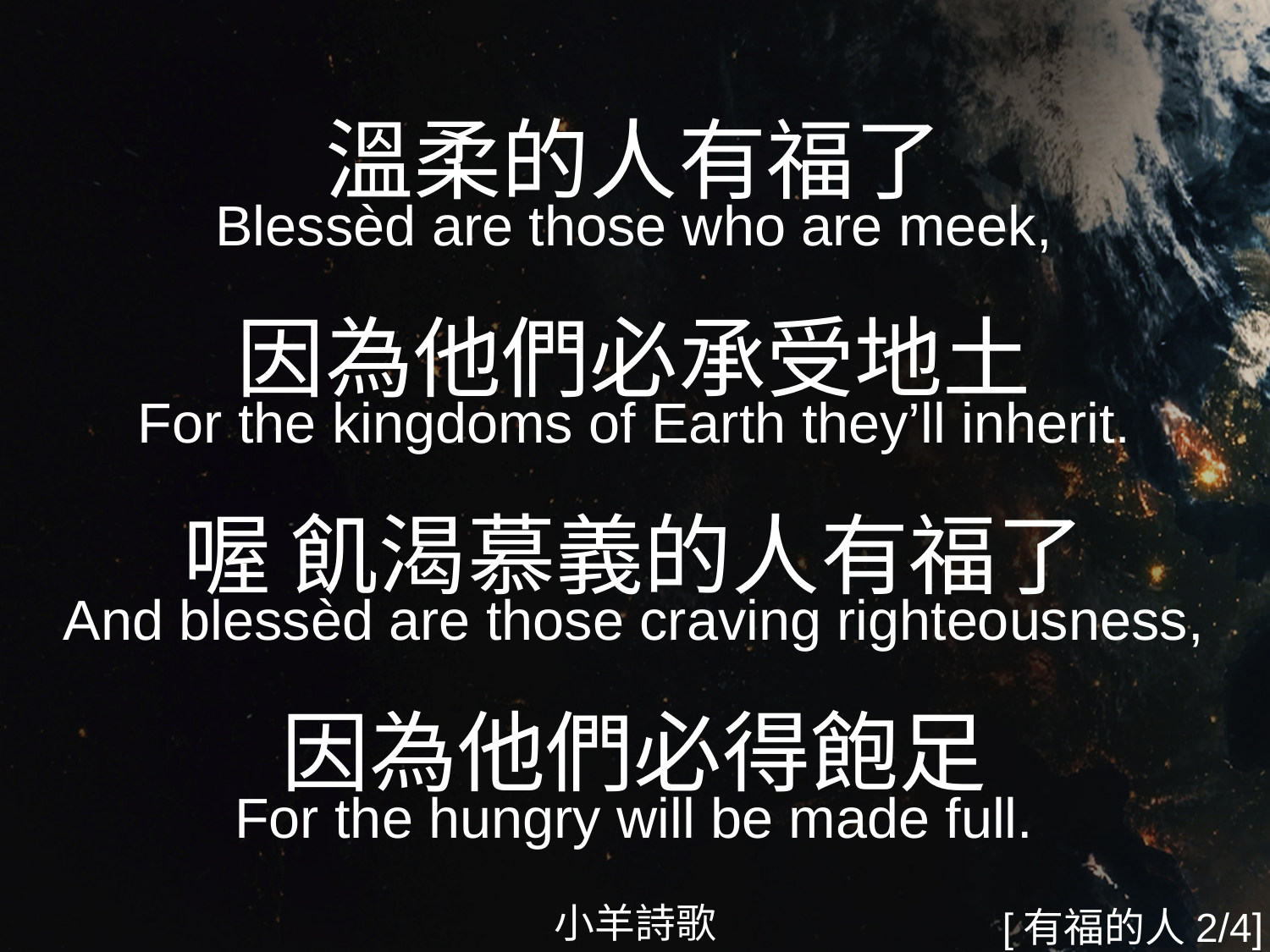

溫柔的人有福了
Blessèd are those who are meek,

因為他們必承受地土
For the kingdoms of Earth they’ll inherit.

喔 飢渴慕義的人有福了
And blessèd are those craving righteousness,

因為他們必得飽足
For the hungry will be made full.

#

小羊詩歌
[有福的人2/4]